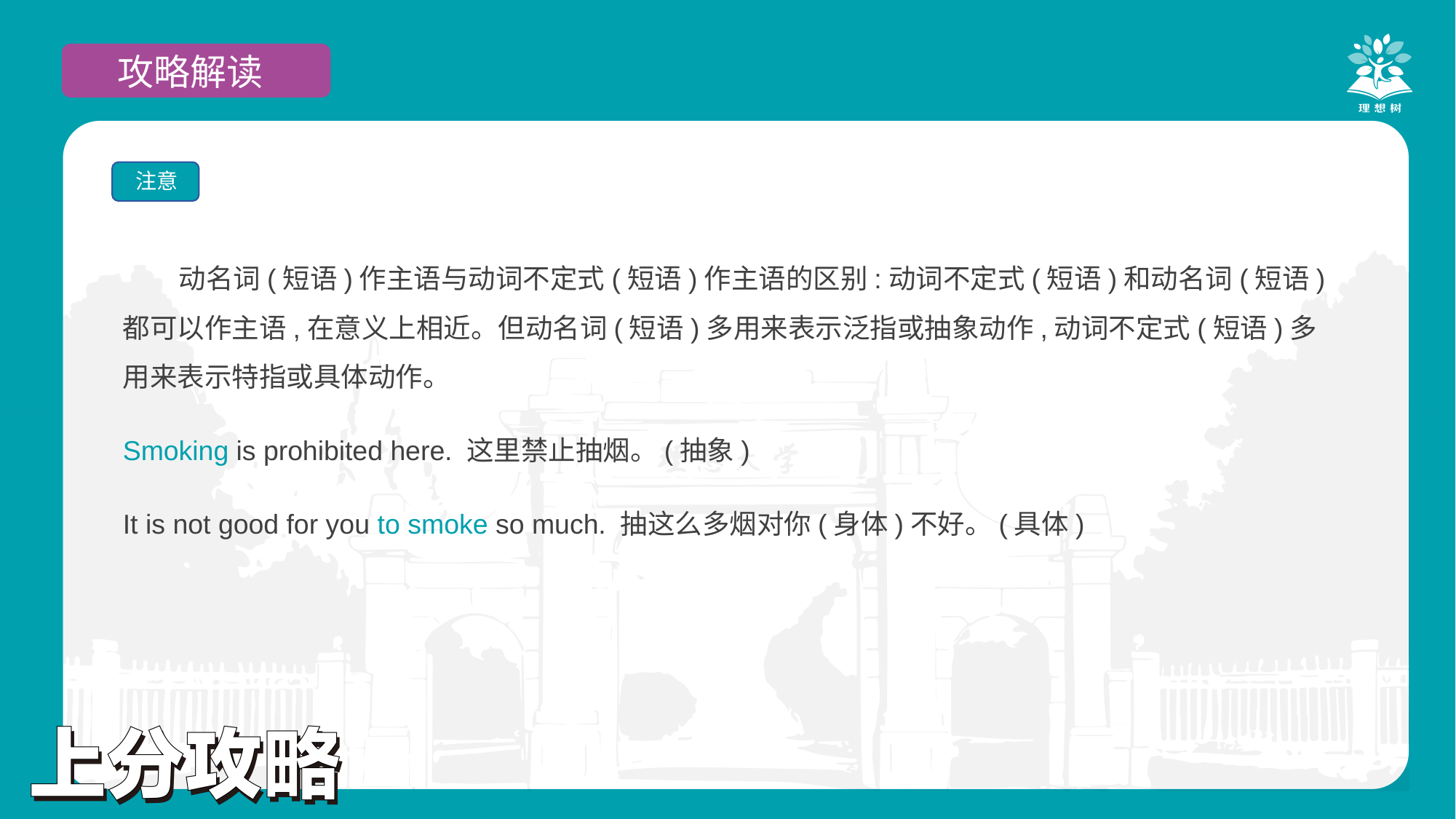

攻略解读

注意
        动名词(短语)作主语与动词不定式(短语)作主语的区别:动词不定式(短语)和动名词(短语)都可以作主语,在意义上相近。但动名词(短语)多用来表示泛指或抽象动作,动词不定式(短语)多用来表示特指或具体动作。
Smoking is prohibited here. 这里禁止抽烟。(抽象)
It is not good for you to smoke so much. 抽这么多烟对你(身体)不好。(具体)